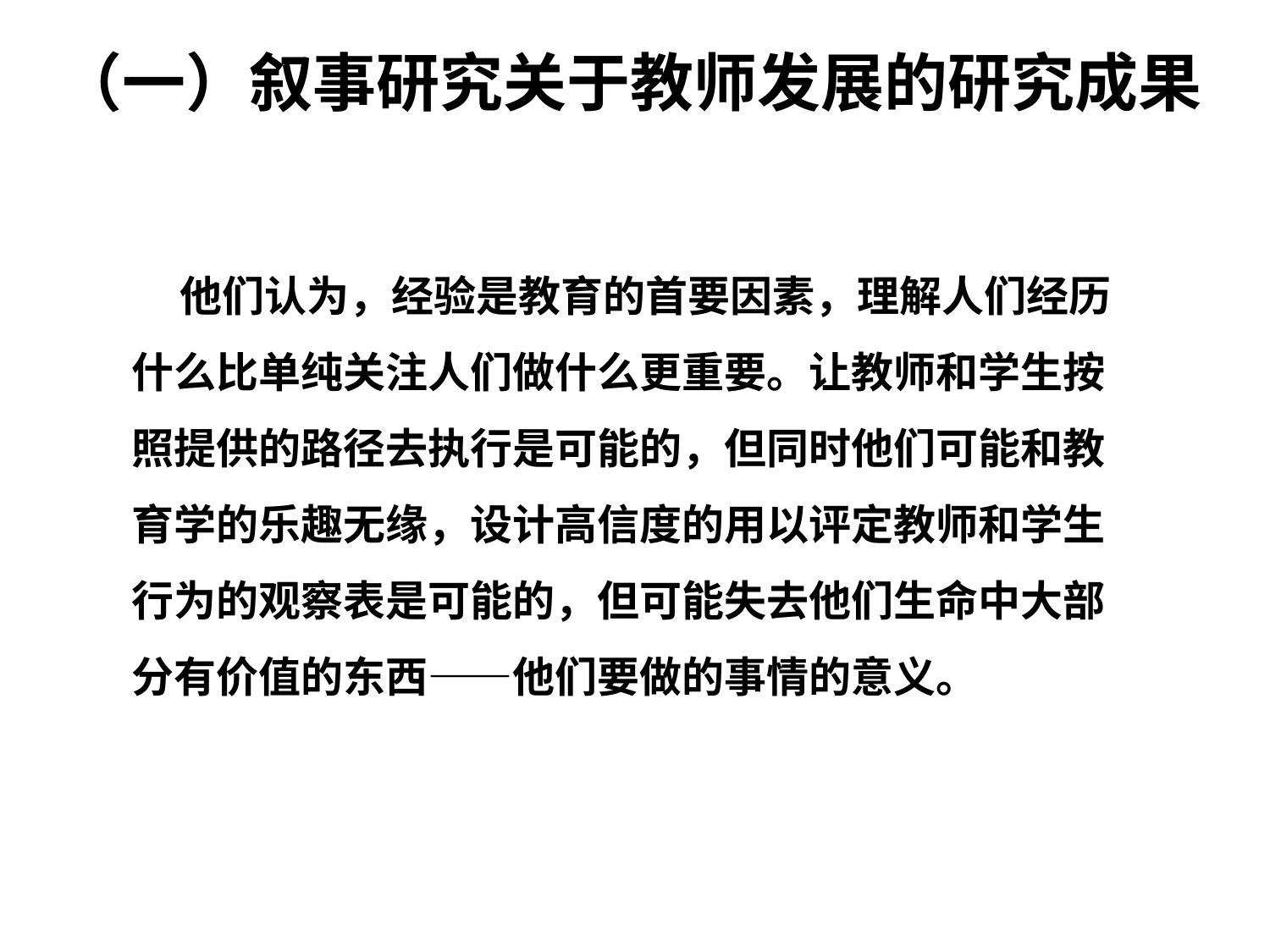

（一）叙事研究关于教师发展的研究成果
    他们认为，经验是教育的首要因素，理解人们经历什么比单纯关注人们做什么更重要。让教师和学生按照提供的路径去执行是可能的，但同时他们可能和教育学的乐趣无缘，设计高信度的用以评定教师和学生行为的观察表是可能的，但可能失去他们生命中大部分有价值的东西——他们要做的事情的意义。